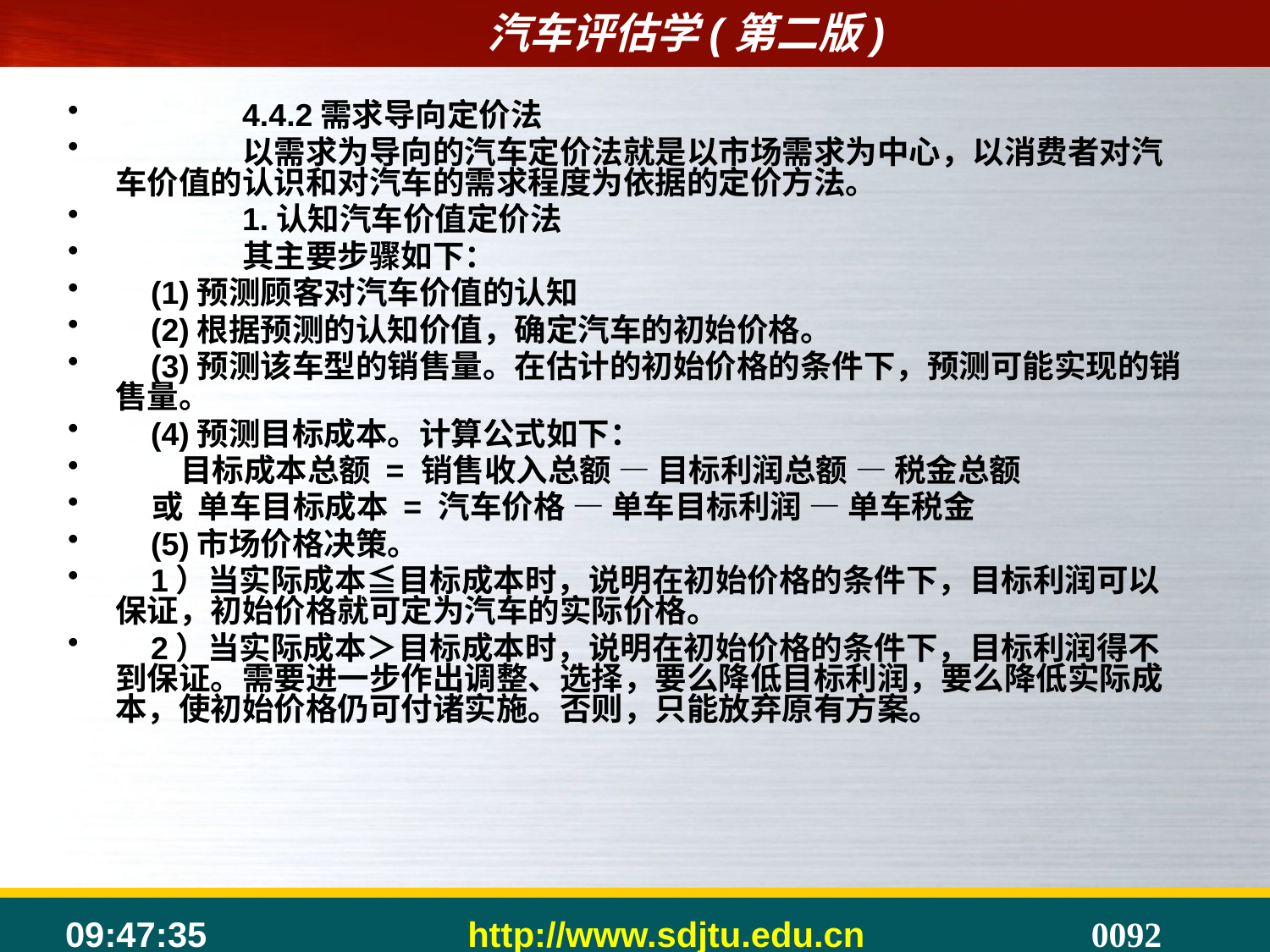

#
	4.4.2需求导向定价法
	以需求为导向的汽车定价法就是以市场需求为中心，以消费者对汽车价值的认识和对汽车的需求程度为依据的定价方法。
	1.认知汽车价值定价法
	其主要步骤如下：
    (1)预测顾客对汽车价值的认知
    (2)根据预测的认知价值，确定汽车的初始价格。
    (3)预测该车型的销售量。在估计的初始价格的条件下，预测可能实现的销售量。
    (4)预测目标成本。计算公式如下：
        目标成本总额 = 销售收入总额 — 目标利润总额 — 税金总额
    或  单车目标成本 = 汽车价格 — 单车目标利润 — 单车税金
    (5)市场价格决策。
    1）当实际成本≦目标成本时，说明在初始价格的条件下，目标利润可以保证，初始价格就可定为汽车的实际价格。
    2）当实际成本＞目标成本时，说明在初始价格的条件下，目标利润得不到保证。需要进一步作出调整、选择，要么降低目标利润，要么降低实际成本，使初始价格仍可付诸实施。否则，只能放弃原有方案。